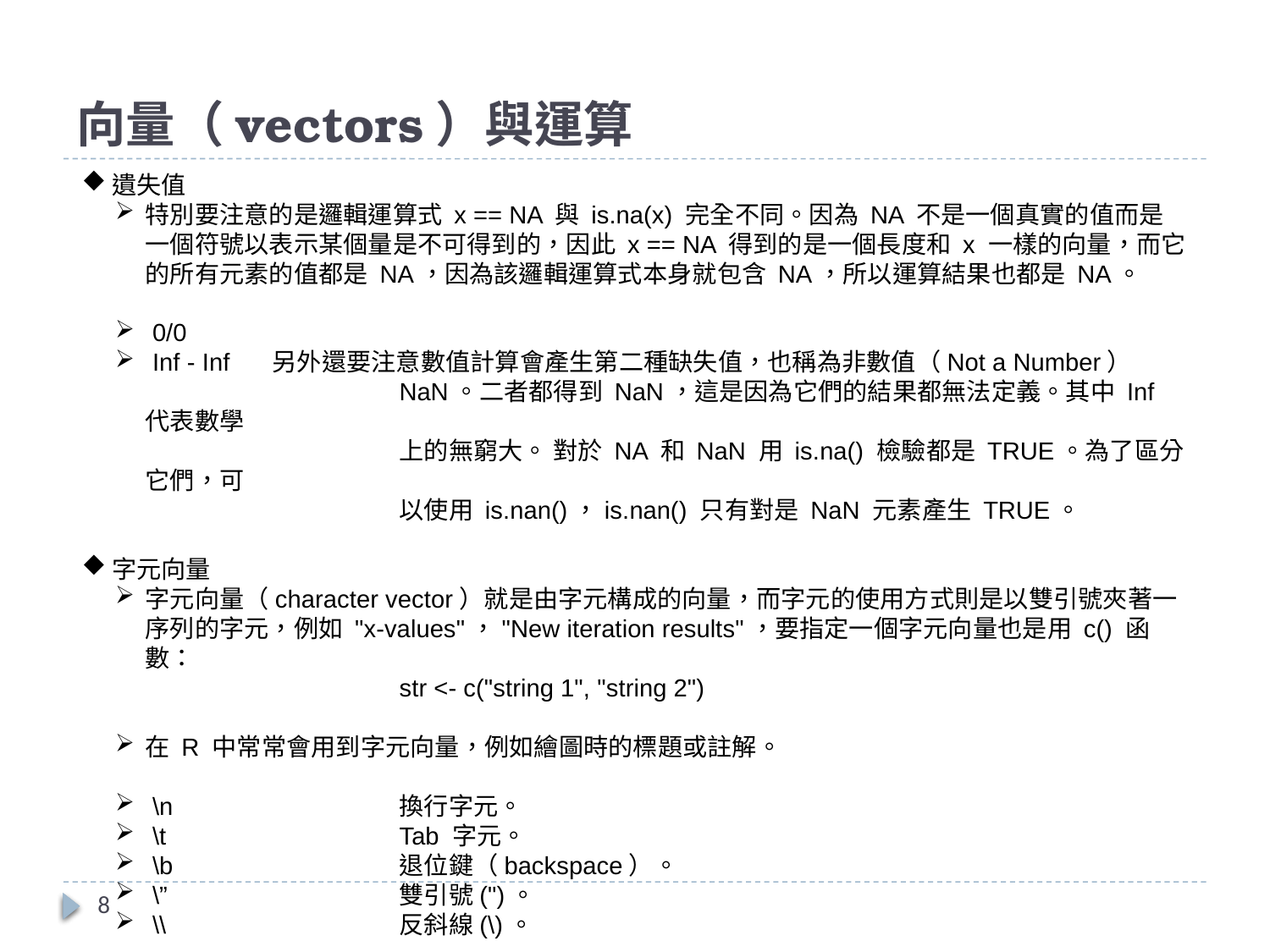

# 向量（vectors）與運算
遺失值
特別要注意的是邏輯運算式 x == NA 與 is.na(x) 完全不同。因為 NA 不是一個真實的值而是一個符號以表示某個量是不可得到的，因此 x == NA 得到的是一個長度和 x 一樣的向量，而它的所有元素的值都是 NA，因為該邏輯運算式本身就包含 NA，所以運算結果也都是 NA。

 0/0
 Inf - Inf	另外還要注意數值計算會產生第二種缺失值，也稱為非數值（Not a Number）
		NaN。二者都得到 NaN，這是因為它們的結果都無法定義。其中 Inf 代表數學
		上的無窮大。 對於 NA 和 NaN 用 is.na() 檢驗都是 TRUE。為了區分它們，可
		以使用 is.nan()，is.nan() 只有對是 NaN 元素產生 TRUE。

字元向量
字元向量（character vector）就是由字元構成的向量，而字元的使用方式則是以雙引號夾著一序列的字元，例如 "x-values"，"New iteration results"，要指定一個字元向量也是用 c() 函數：
		str <- c("string 1", "string 2")

在 R 中常常會用到字元向量，例如繪圖時的標題或註解。

 \n		換行字元。
 \t		Tab 字元。
 \b		退位鍵（backspace）。
 \”		雙引號(")。
 \\		反斜線(\)。
8